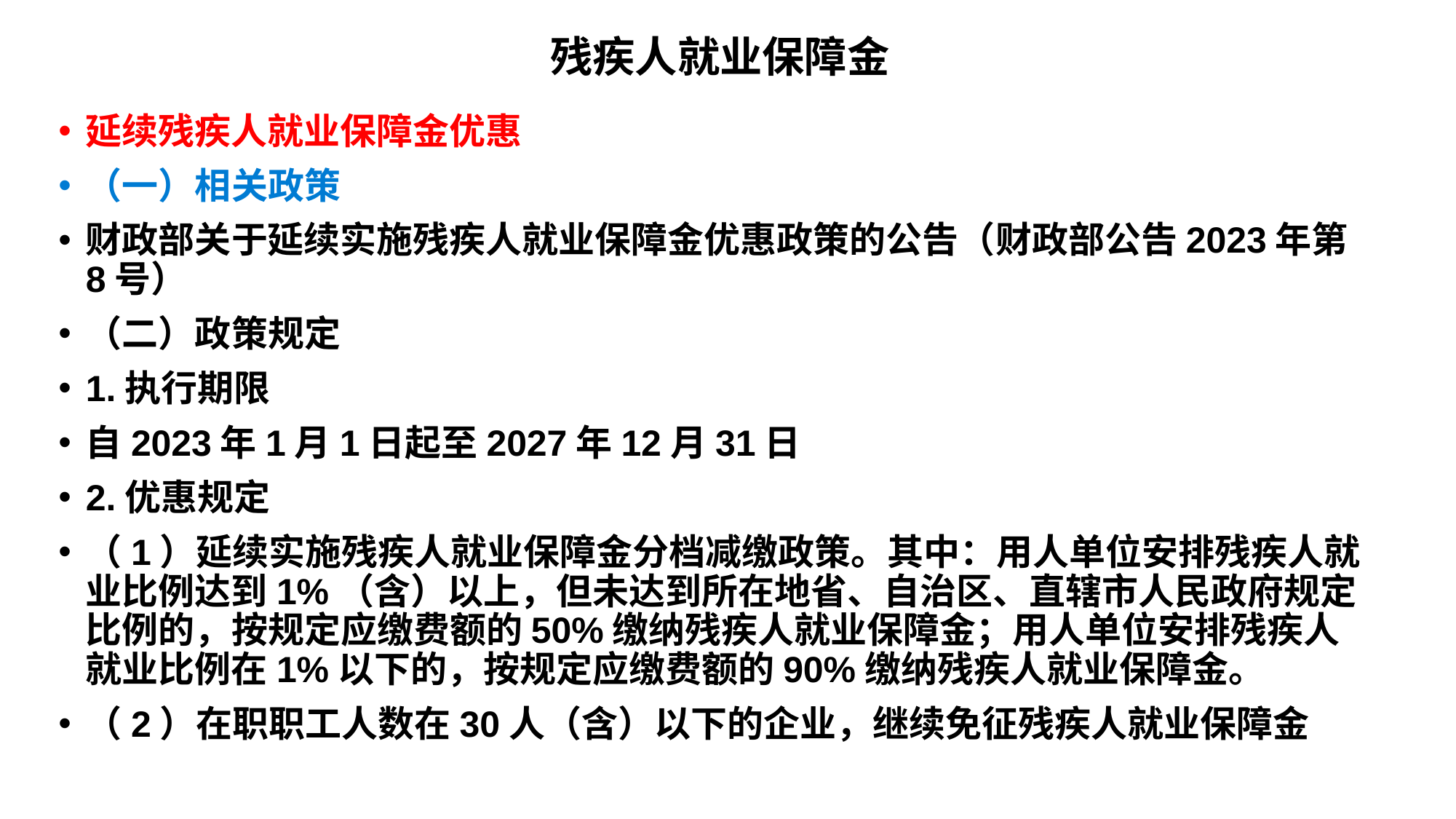

# 残疾人就业保障金
延续残疾人就业保障金优惠
（一）相关政策
财政部关于延续实施残疾人就业保障金优惠政策的公告（财政部公告2023年第8号）
（二）政策规定
1.执行期限
自2023年1月1日起至2027年12月31日
2.优惠规定
（1）延续实施残疾人就业保障金分档减缴政策。其中：用人单位安排残疾人就业比例达到1%（含）以上，但未达到所在地省、自治区、直辖市人民政府规定比例的，按规定应缴费额的50%缴纳残疾人就业保障金；用人单位安排残疾人就业比例在1%以下的，按规定应缴费额的90%缴纳残疾人就业保障金。
（2）在职职工人数在30人（含）以下的企业，继续免征残疾人就业保障金